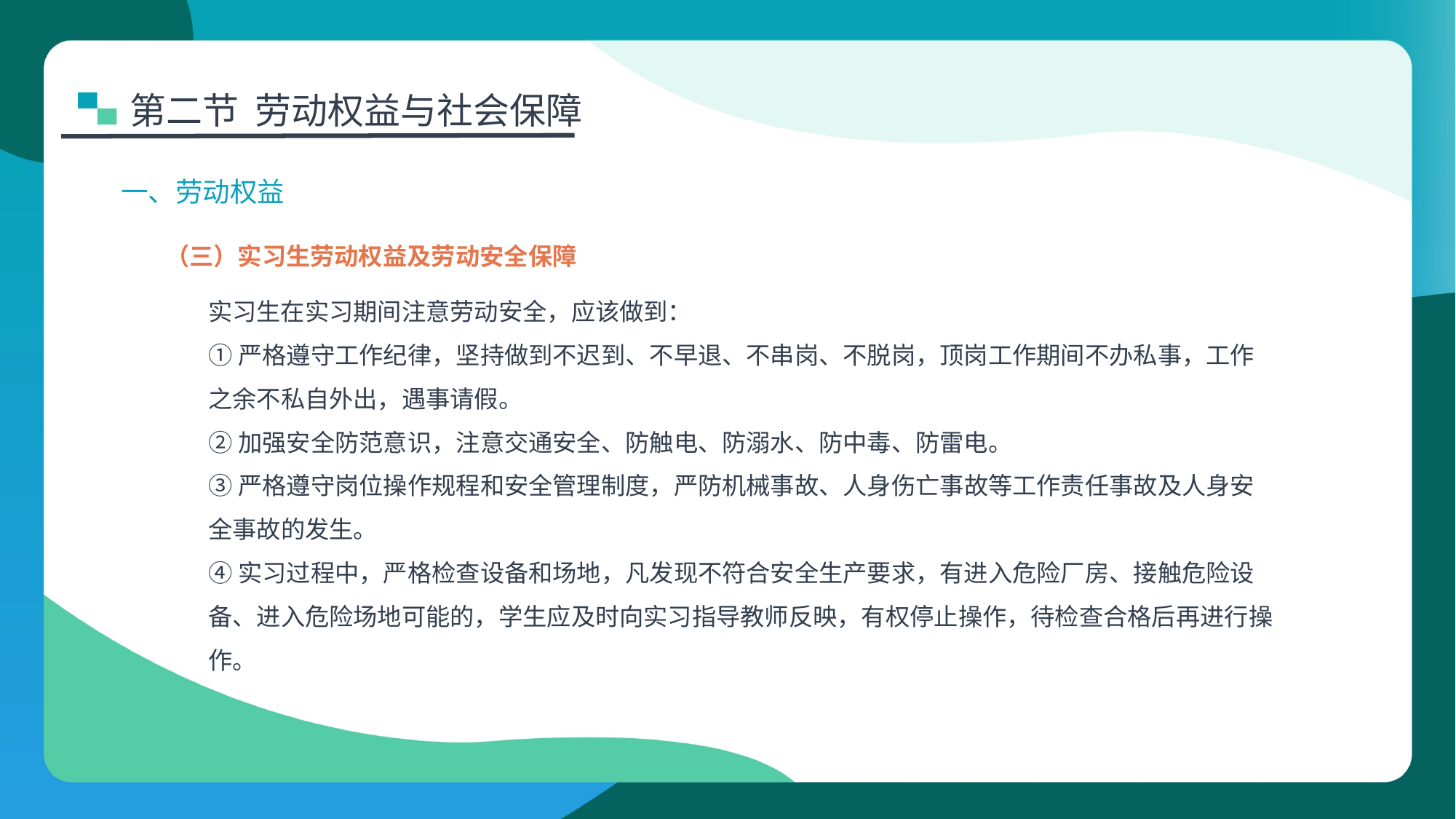

第二节  劳动权益与社会保障

一、劳动权益
（三）实习生劳动权益及劳动安全保障
实习生在实习期间注意劳动安全，应该做到：
①严格遵守工作纪律，坚持做到不迟到、不早退、不串岗、不脱岗，顶岗工作期间不办私事，工作之余不私自外出，遇事请假。
②加强安全防范意识，注意交通安全、防触电、防溺水、防中毒、防雷电。
③严格遵守岗位操作规程和安全管理制度，严防机械事故、人身伤亡事故等工作责任事故及人身安全事故的发生。
④实习过程中，严格检查设备和场地，凡发现不符合安全生产要求，有进入危险厂房、接触危险设备、进入危险场地可能的，学生应及时向实习指导教师反映，有权停止操作，待检查合格后再进行操作。